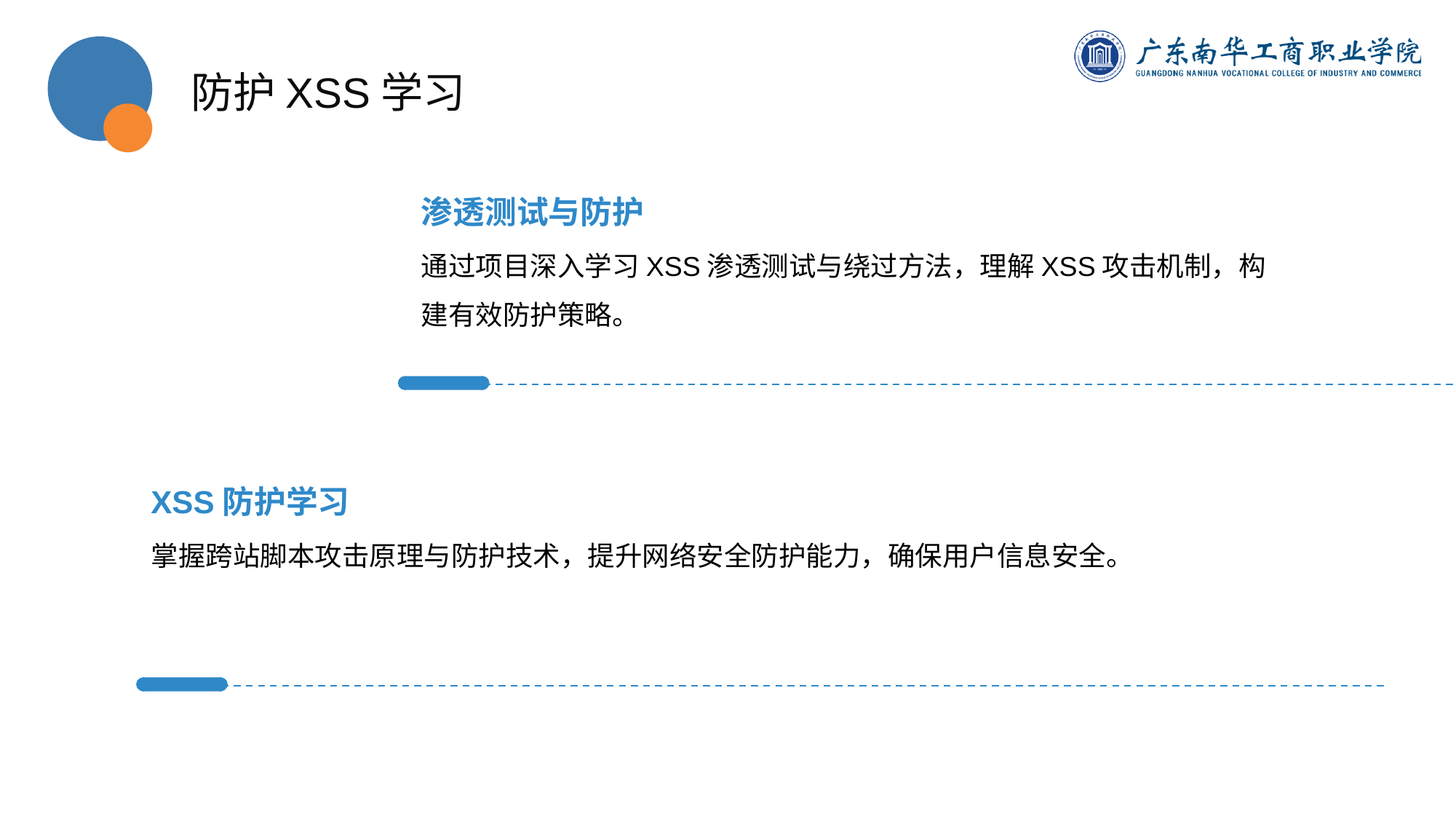

防护XSS学习

渗透测试与防护
通过项目深入学习XSS渗透测试与绕过方法，理解XSS攻击机制，构建有效防护策略。

XSS防护学习
掌握跨站脚本攻击原理与防护技术，提升网络安全防护能力，确保用户信息安全。